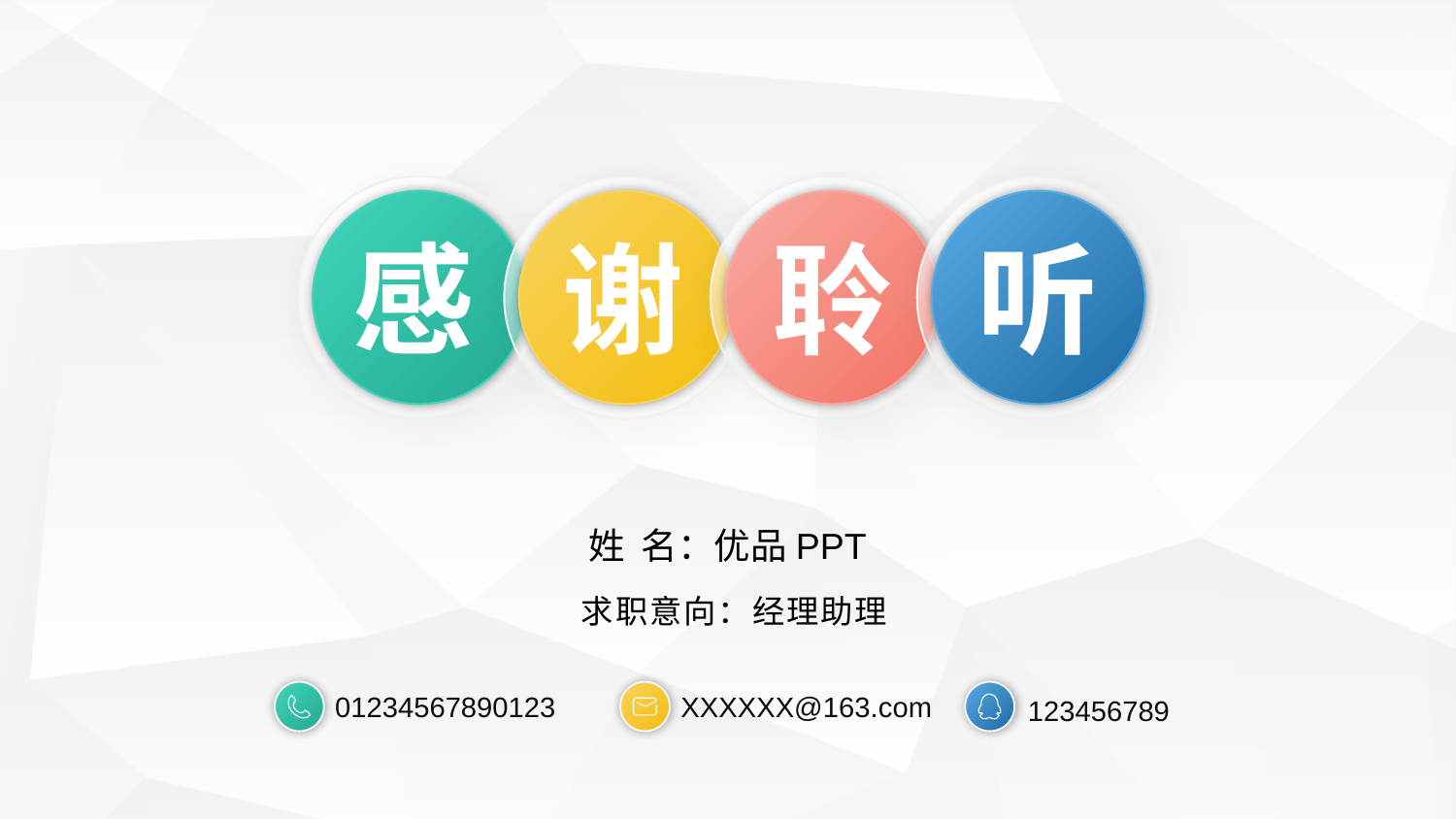

感

谢

聆

听
姓  名：优品PPT
求职意向：经理助理

01234567890123
XXXXXX@163.com
123456789